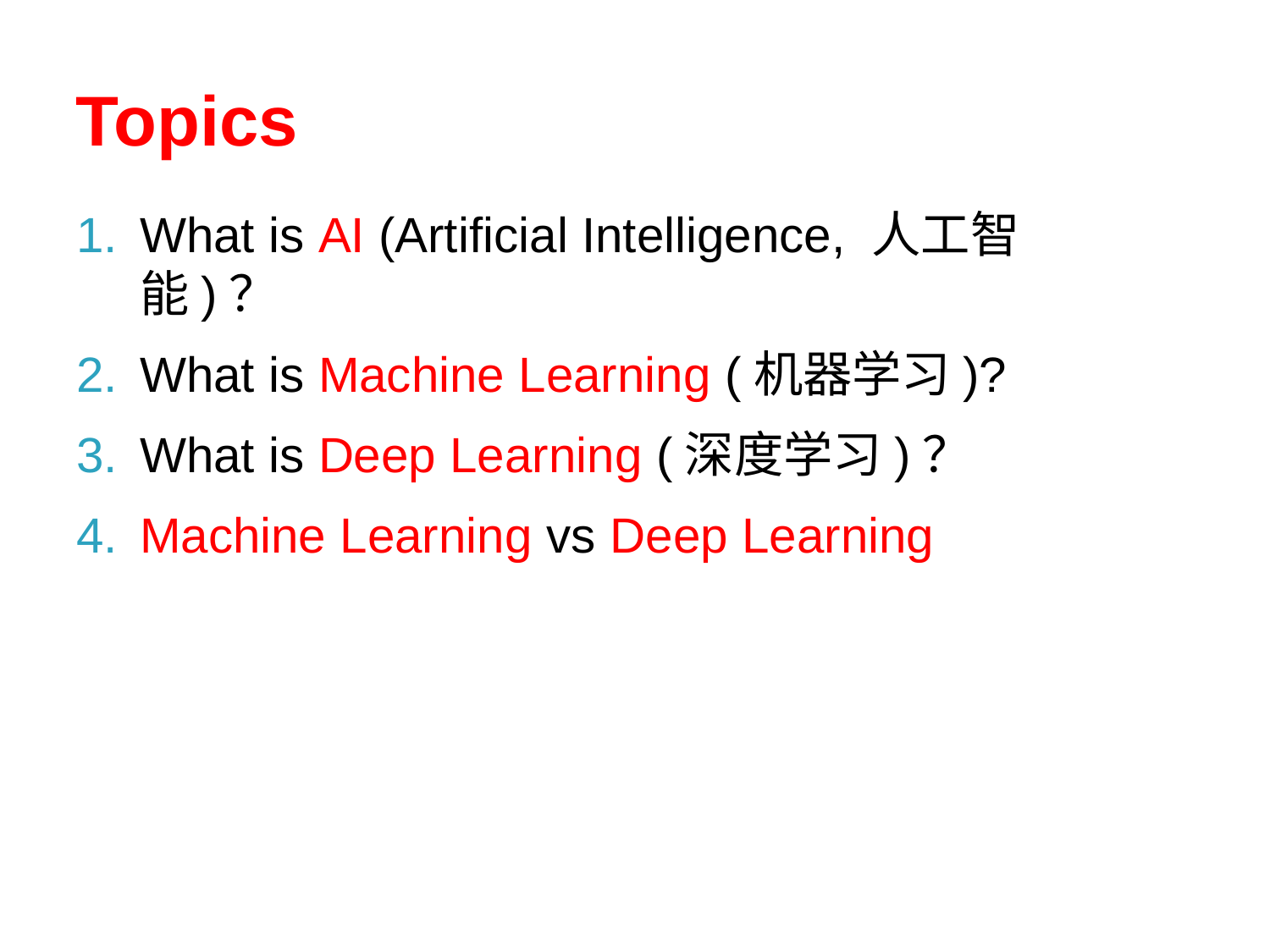

# Topics
What is AI (Artificial Intelligence, 人工智能)？
What is Machine Learning (机器学习)?
What is Deep Learning (深度学习)？
Machine Learning vs Deep Learning